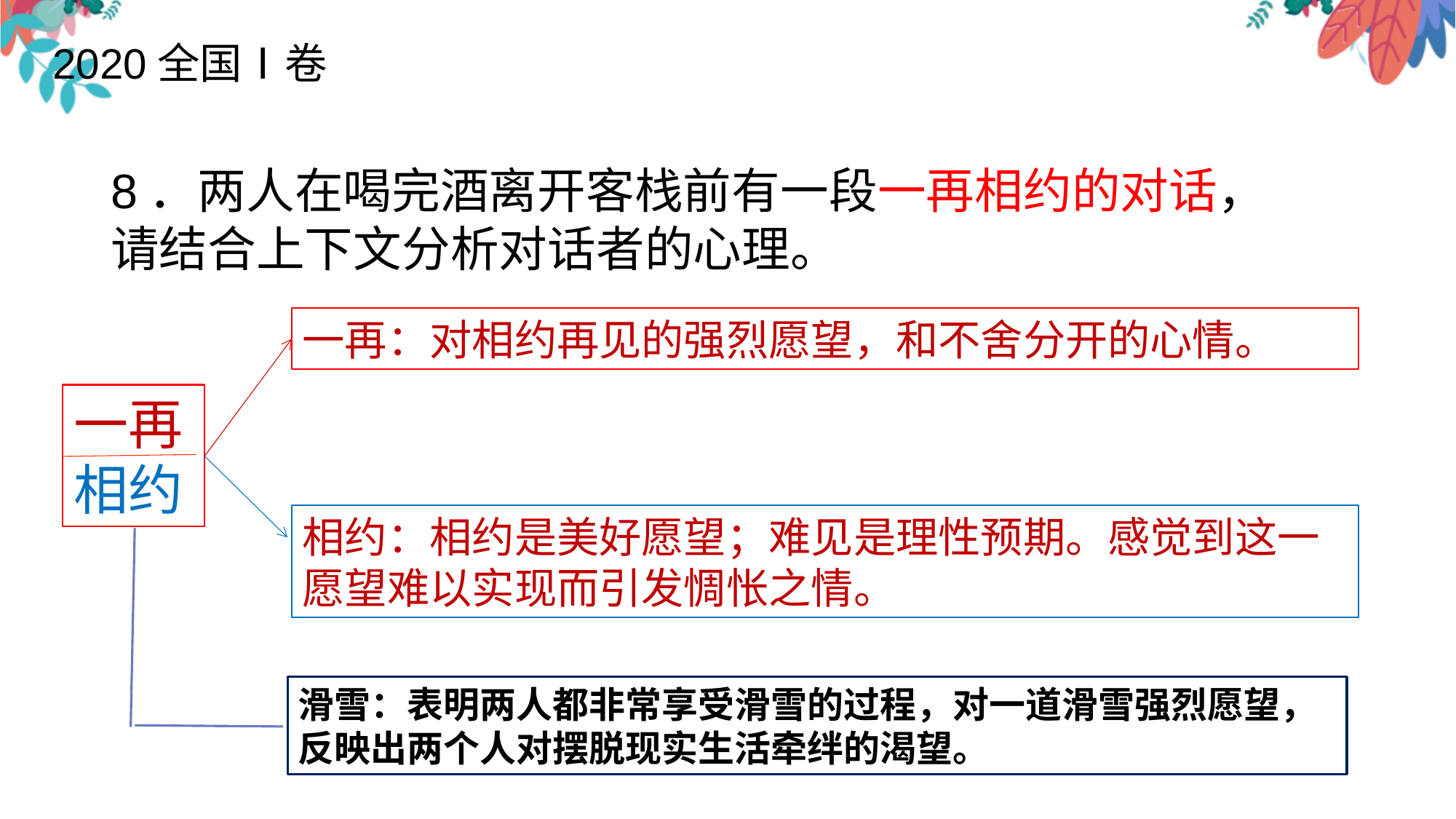

2020全国Ⅰ卷
8．两人在喝完酒离开客栈前有一段一再相约的对话，请结合上下文分析对话者的心理。
一再：对相约再见的强烈愿望，和不舍分开的心情。
一再
相约
相约：相约是美好愿望；难见是理性预期。感觉到这一愿望难以实现而引发惆怅之情。
滑雪：表明两人都非常享受滑雪的过程，对一道滑雪强烈愿望，反映出两个人对摆脱现实生活牵绊的渴望。